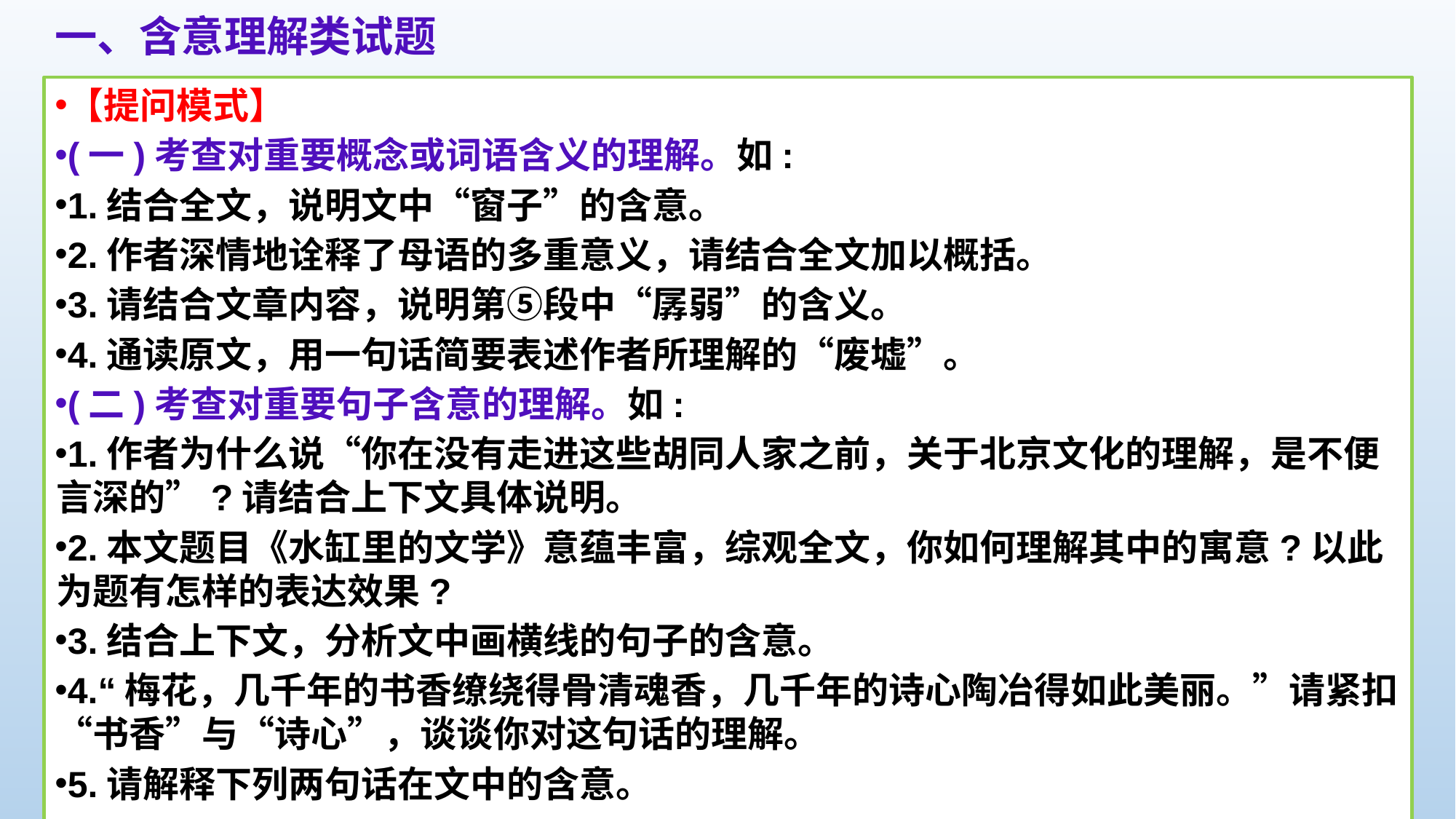

一、含意理解类试题
【提问模式】
(一)考查对重要概念或词语含义的理解。如:
1.结合全文，说明文中“窗子”的含意。
2.作者深情地诠释了母语的多重意义，请结合全文加以概括。
3.请结合文章内容，说明第⑤段中“孱弱”的含义。
4.通读原文，用一句话简要表述作者所理解的“废墟”。
(二)考查对重要句子含意的理解。如:
1.作者为什么说“你在没有走进这些胡同人家之前，关于北京文化的理解，是不便言深的”?请结合上下文具体说明。
2.本文题目《水缸里的文学》意蕴丰富，综观全文，你如何理解其中的寓意?以此为题有怎样的表达效果?
3.结合上下文，分析文中画横线的句子的含意。
4.“梅花，几千年的书香缭绕得骨清魂香，几千年的诗心陶冶得如此美丽。”请紧扣“书香”与“诗心”，谈谈你对这句话的理解。
5.请解释下列两句话在文中的含意。